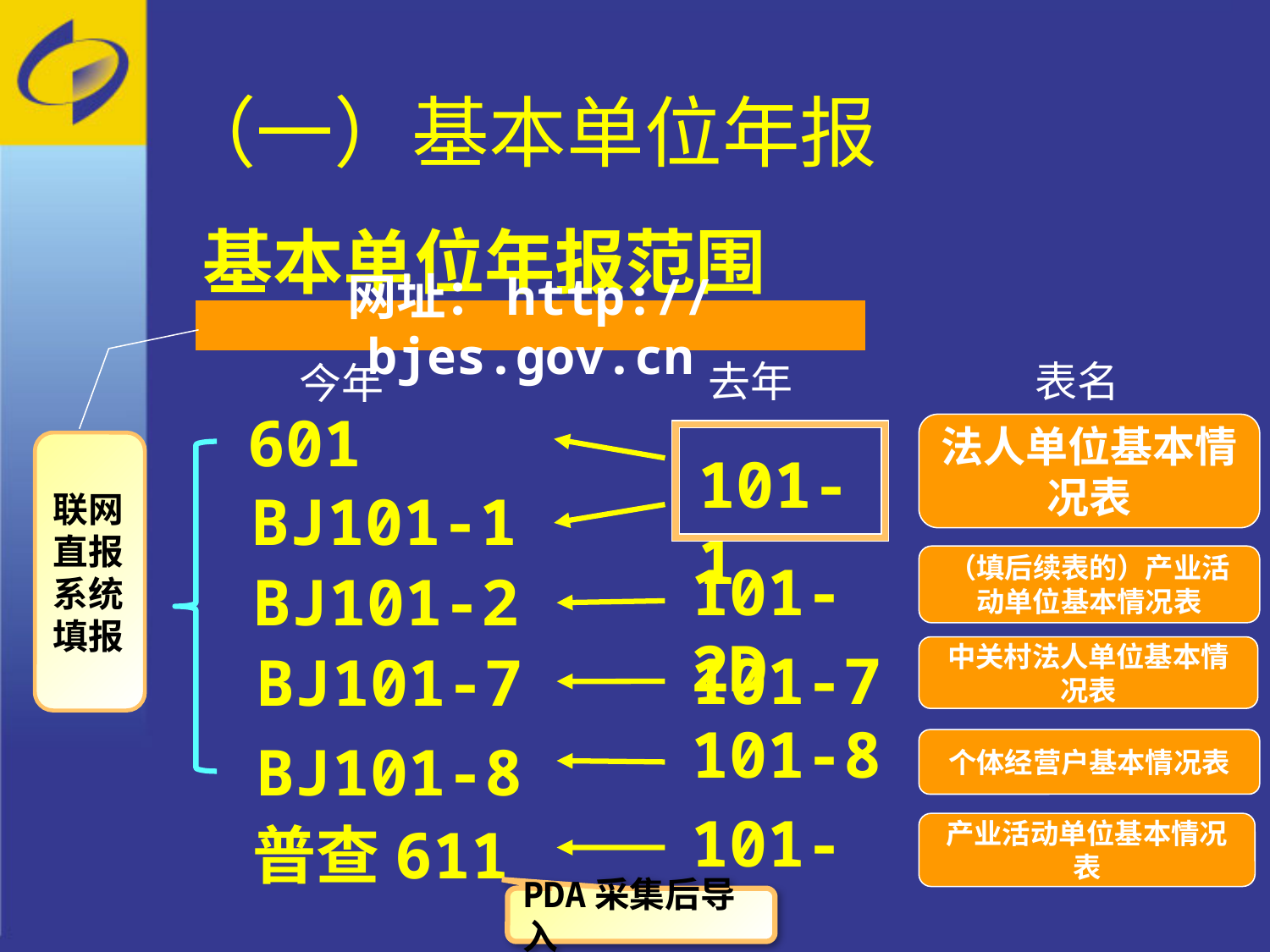

# （一）基本单位年报
基本单位年报范围
网址：http://bjes.gov.cn
去年
表名
今年
601
法人单位基本情况表

联网直报系统填报
101-1

BJ101-1

101-2D
（填后续表的）产业活动单位基本情况表
BJ101-2

101-7
BJ101-7
中关村法人单位基本情况表

101-8
BJ101-8
个体经营户基本情况表

101-2
普查611
产业活动单位基本情况表

PDA采集后导入